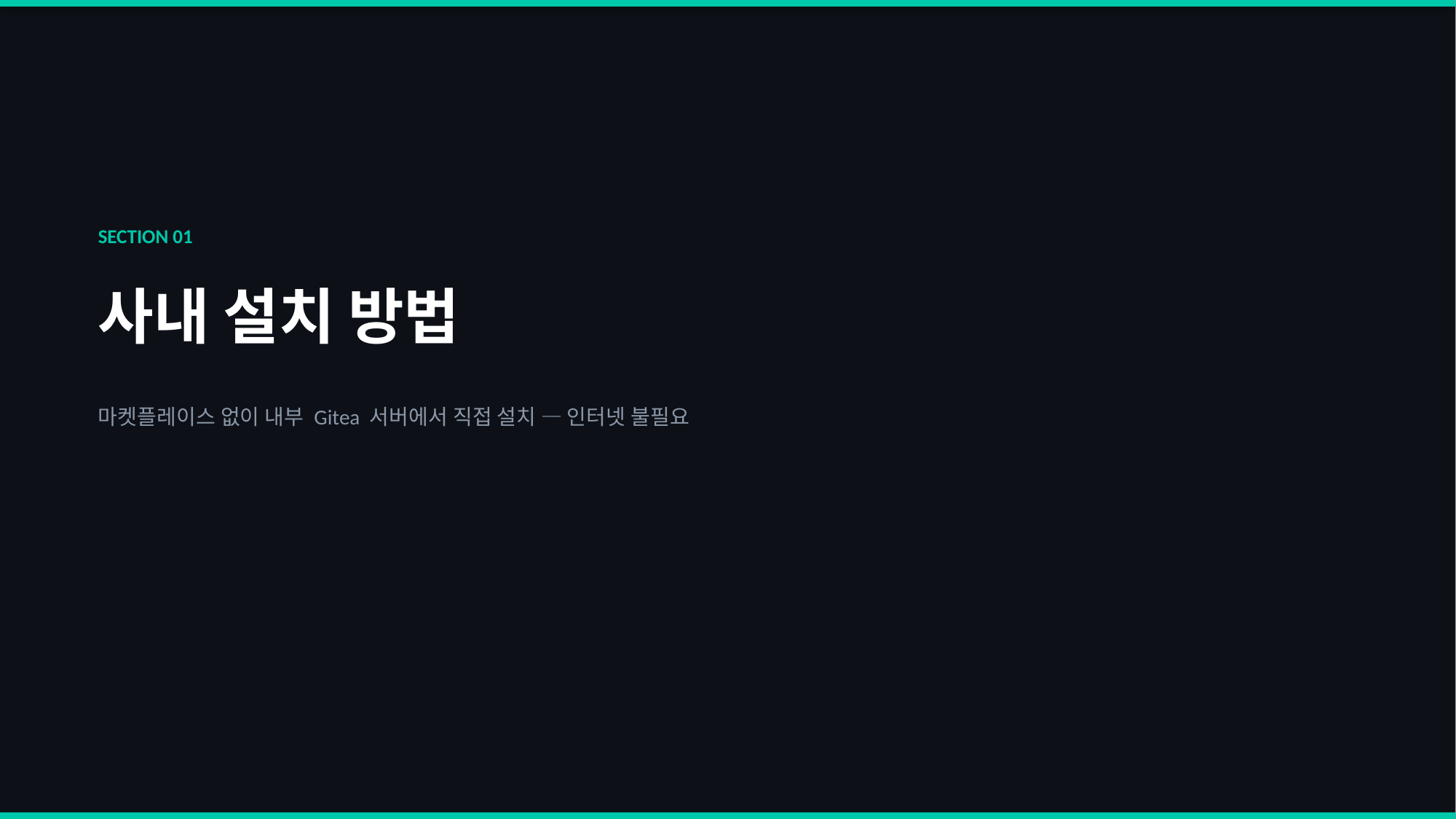

SECTION 01
사내 설치 방법
마켓플레이스 없이 내부 Gitea 서버에서 직접 설치 — 인터넷 불필요